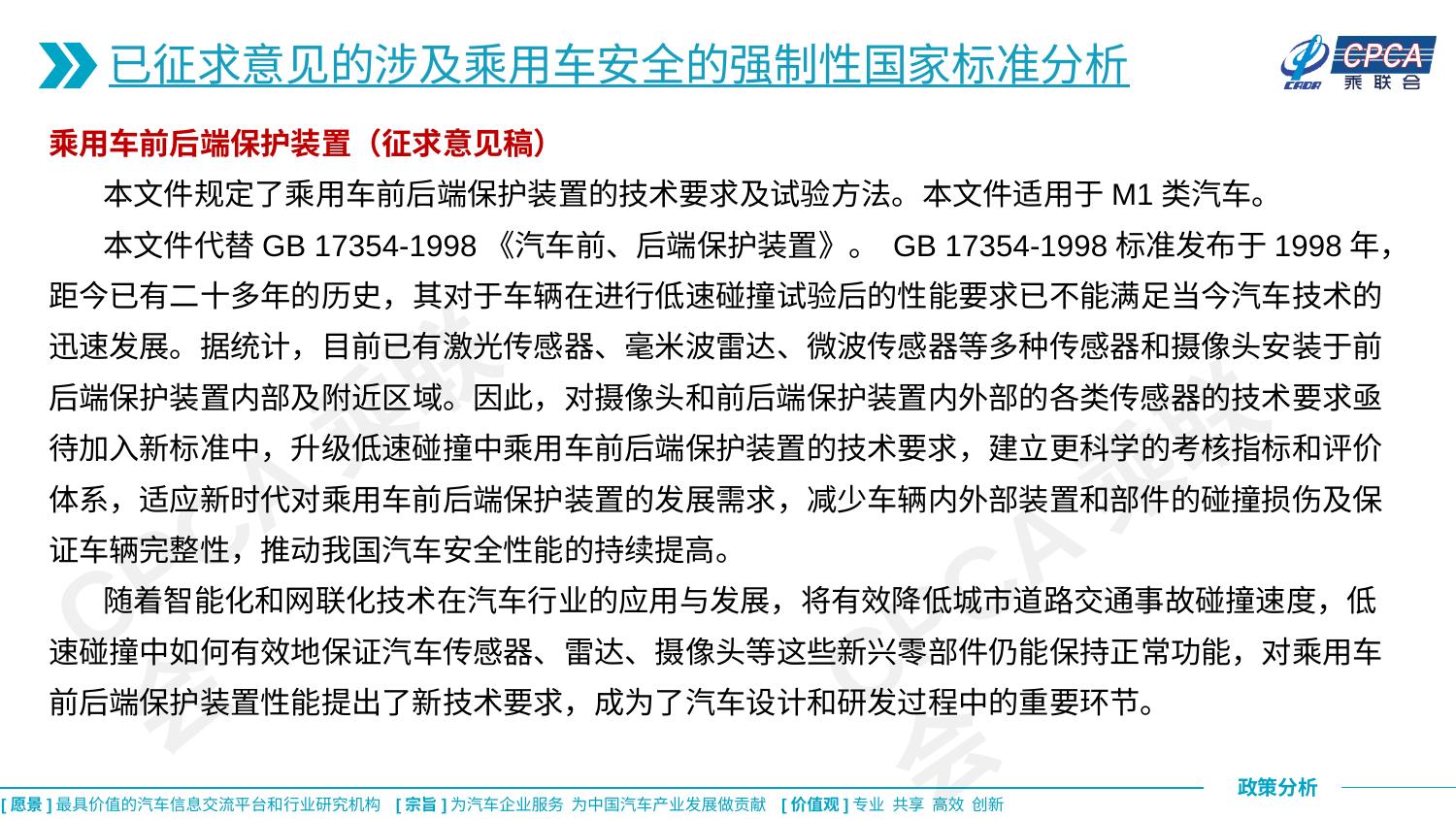

已征求意见的涉及乘用车安全的强制性国家标准分析
乘用车前后端保护装置（征求意见稿）
       本文件规定了乘用车前后端保护装置的技术要求及试验方法。本文件适用于M1类汽车。
       本文件代替GB 17354-1998《汽车前、后端保护装置》。 GB 17354-1998标准发布于1998年，距今已有二十多年的历史，其对于车辆在进行低速碰撞试验后的性能要求已不能满足当今汽车技术的迅速发展。据统计，目前已有激光传感器、毫米波雷达、微波传感器等多种传感器和摄像头安装于前后端保护装置内部及附近区域。因此，对摄像头和前后端保护装置内外部的各类传感器的技术要求亟待加入新标准中，升级低速碰撞中乘用车前后端保护装置的技术要求，建立更科学的考核指标和评价体系，适应新时代对乘用车前后端保护装置的发展需求，减少车辆内外部装置和部件的碰撞损伤及保证车辆完整性，推动我国汽车安全性能的持续提高。
       随着智能化和网联化技术在汽车行业的应用与发展，将有效降低城市道路交通事故碰撞速度，低速碰撞中如何有效地保证汽车传感器、雷达、摄像头等这些新兴零部件仍能保持正常功能，对乘用车前后端保护装置性能提出了新技术要求，成为了汽车设计和研发过程中的重要环节。
CPCA乘联会
CPCA乘联会